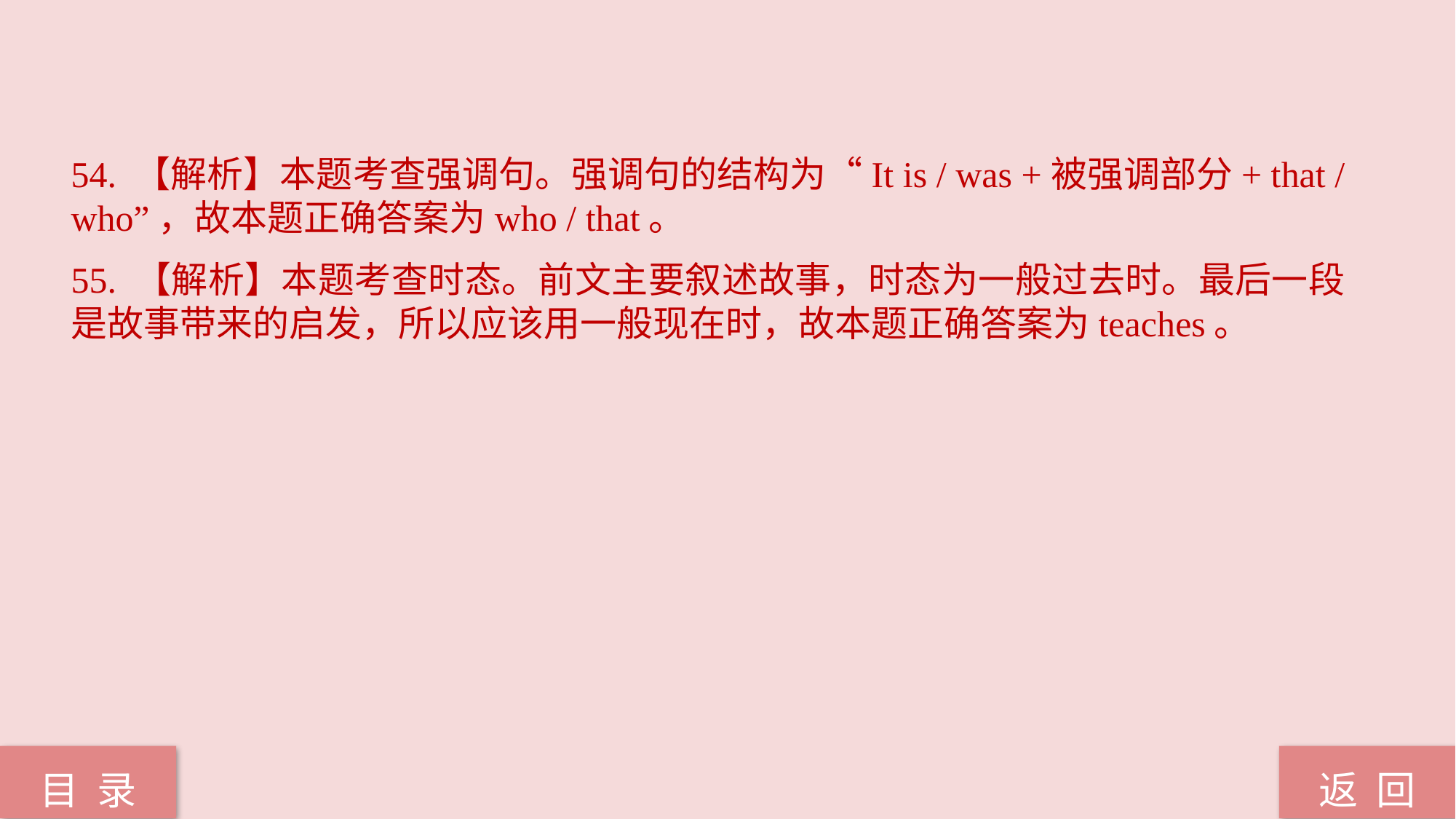

54. 【解析】本题考查强调句。强调句的结构为“It is / was +被强调部分+ that / who”，故本题正确答案为who / that。
55. 【解析】本题考查时态。前文主要叙述故事，时态为一般过去时。最后一段是故事带来的启发，所以应该用一般现在时，故本题正确答案为teaches。
返  回